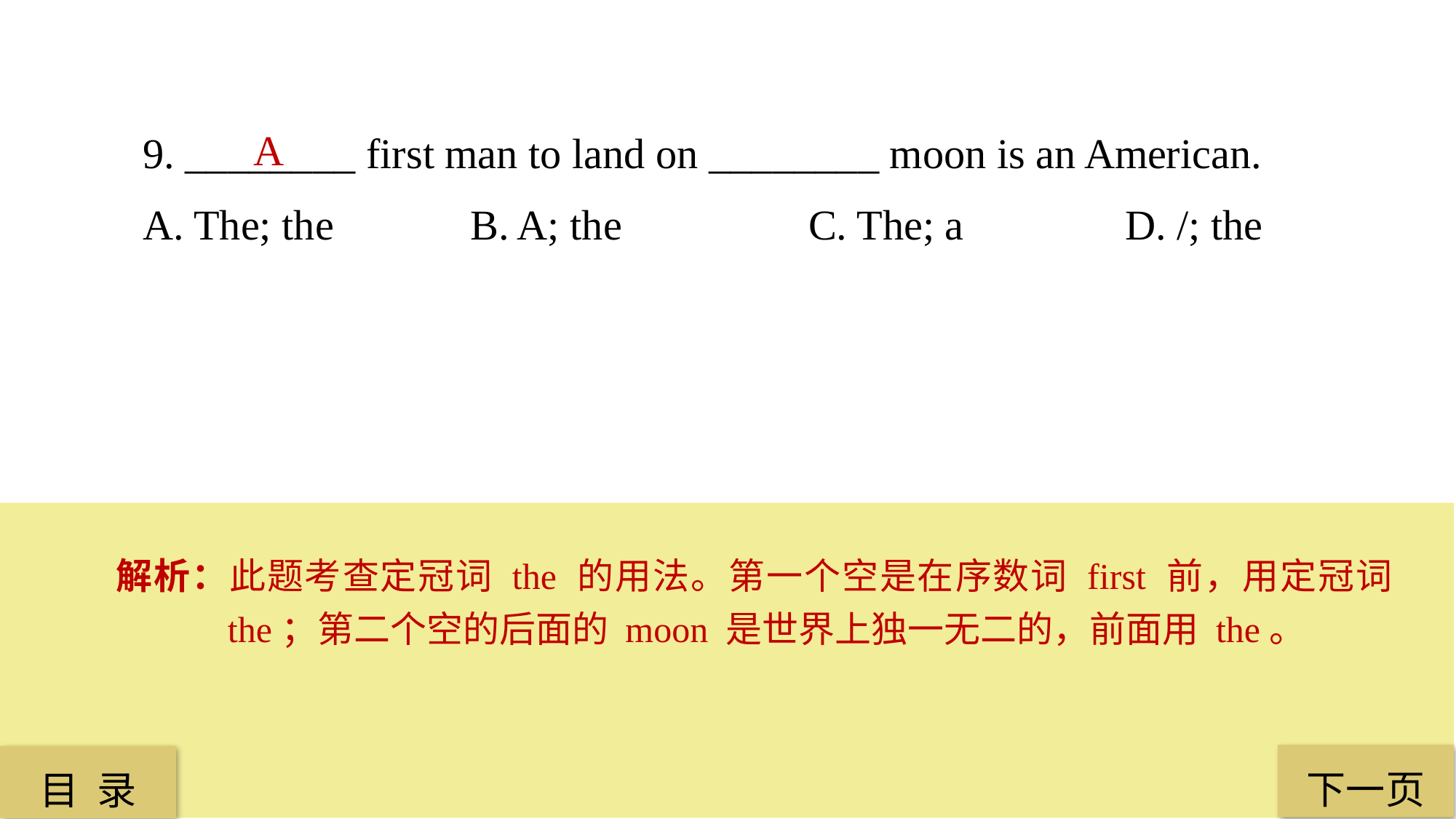

9. ________ first man to land on ________ moon is an American.
A. The; the 		B. A; the		 C. The; a 		D. /; the
A
解析：此题考查定冠词 the 的用法。第一个空是在序数词 first 前，用定冠词 the；第二个空的后面的 moon 是世界上独一无二的，前面用 the。